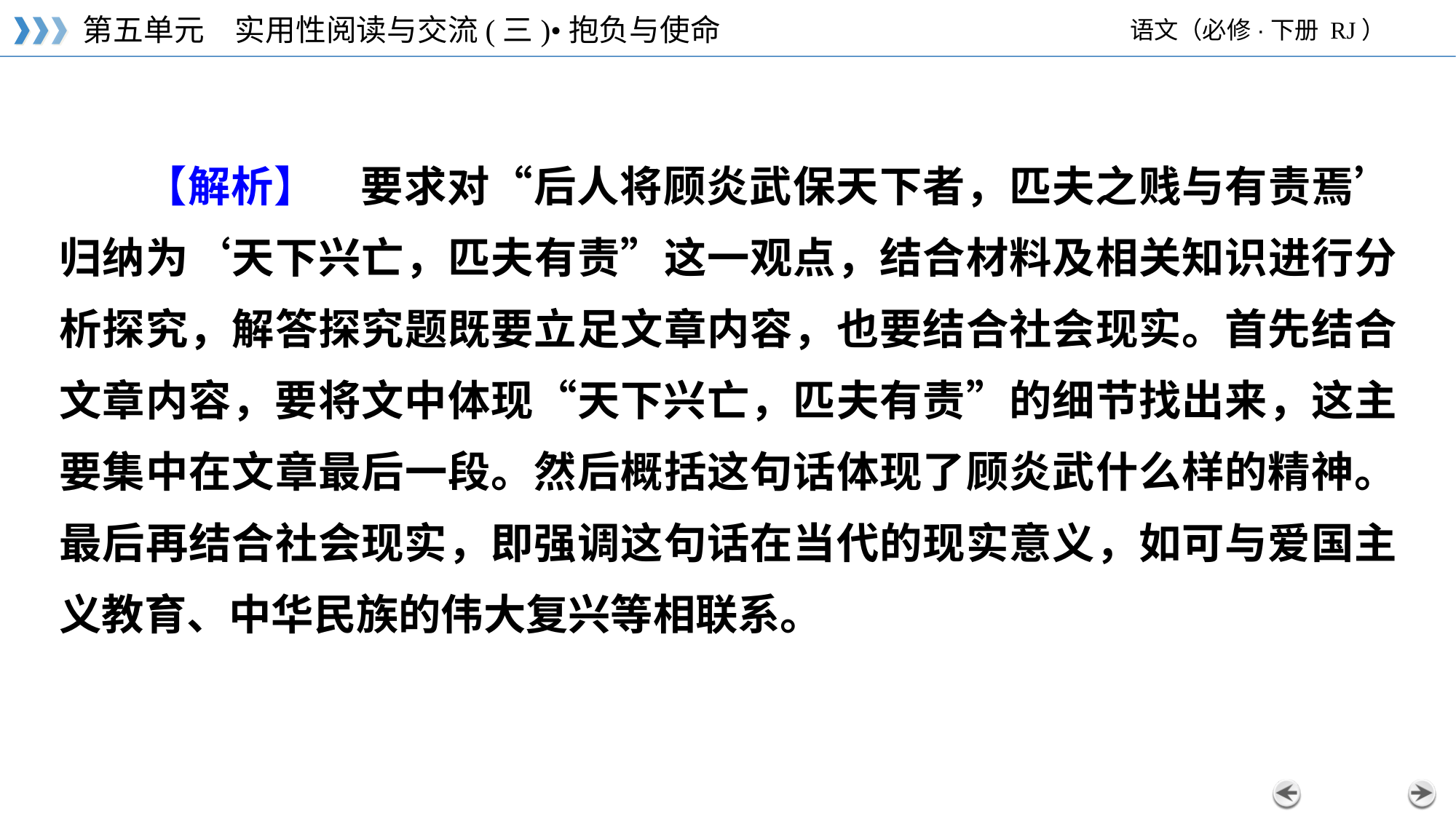

【解析】　要求对“后人将顾炎武保天下者，匹夫之贱与有责焉’归纳为‘天下兴亡，匹夫有责”这一观点，结合材料及相关知识进行分析探究，解答探究题既要立足文章内容，也要结合社会现实。首先结合文章内容，要将文中体现“天下兴亡，匹夫有责”的细节找出来，这主要集中在文章最后一段。然后概括这句话体现了顾炎武什么样的精神。最后再结合社会现实，即强调这句话在当代的现实意义，如可与爱国主义教育、中华民族的伟大复兴等相联系。